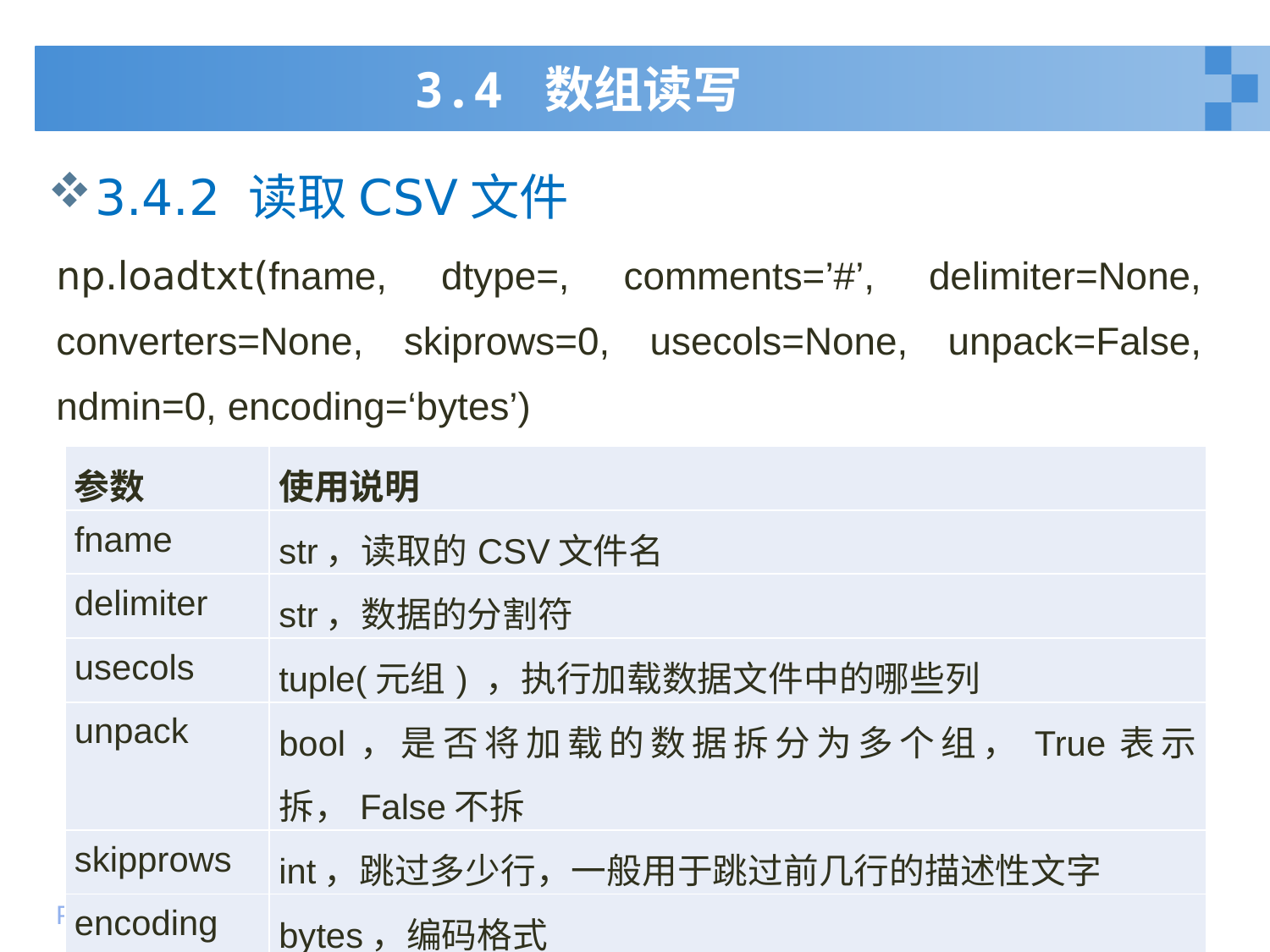

# 3.4 数组读写
3.4.2 读取CSV文件
np.loadtxt(fname, dtype=, comments=’#’, delimiter=None, converters=None, skiprows=0, usecols=None, unpack=False, ndmin=0, encoding=‘bytes’)
| 参数 | 使用说明 |
| --- | --- |
| fname | str，读取的CSV文件名 |
| delimiter | str，数据的分割符 |
| usecols | tuple(元组) ，执行加载数据文件中的哪些列 |
| unpack | bool，是否将加载的数据拆分为多个组，True表示拆，False不拆 |
| skipprows | int，跳过多少行，一般用于跳过前几行的描述性文字 |
| encoding | bytes，编码格式 |
41
2020年1月10日星期五